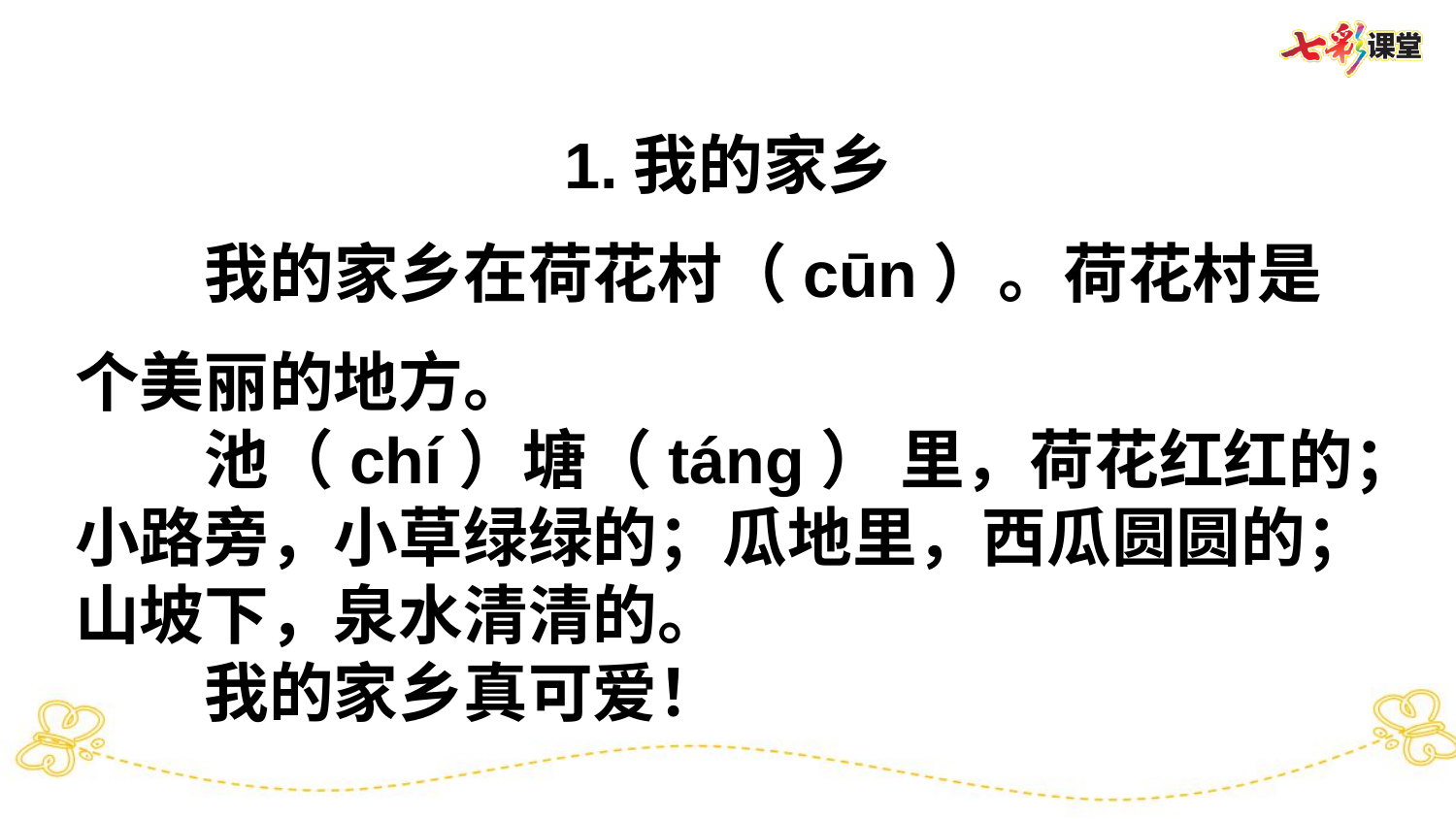

1.我的家乡
　　我的家乡在荷花村（cūn）。荷花村是个美丽的地方。
　　池（chí）塘（táng） 里，荷花红红的；小路旁，小草绿绿的；瓜地里，西瓜圆圆的；山坡下，泉水清清的。
　　我的家乡真可爱！